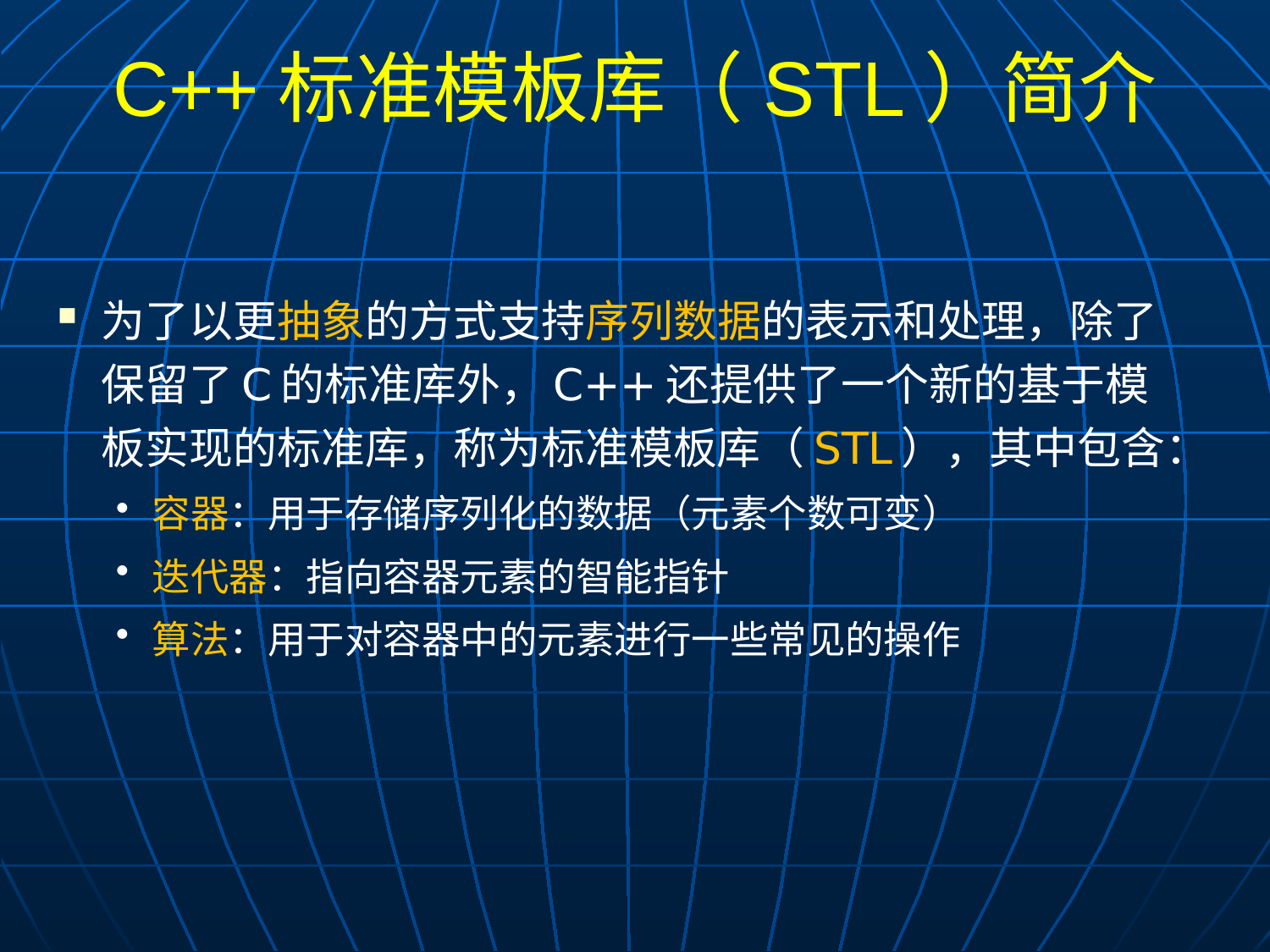

# C++标准模板库（STL）简介
为了以更抽象的方式支持序列数据的表示和处理，除了保留了C的标准库外，C++还提供了一个新的基于模板实现的标准库，称为标准模板库（STL），其中包含：
容器：用于存储序列化的数据（元素个数可变）
迭代器：指向容器元素的智能指针
算法：用于对容器中的元素进行一些常见的操作